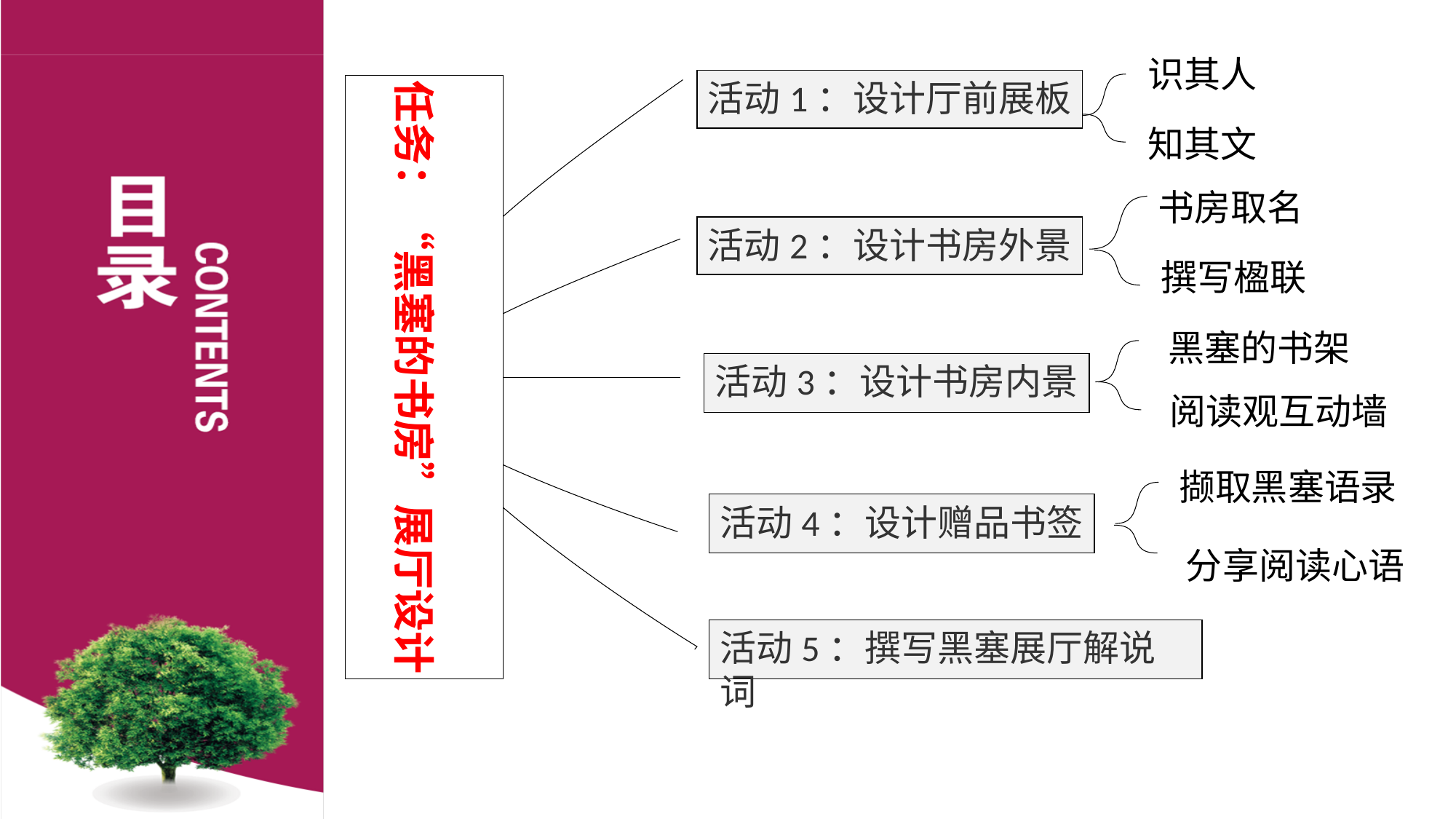

识其人

活动1：设计厅前展板

任务：“黑塞的书房”展厅设计

知其文
书房取名
活动2：设计书房外景

撰写楹联
黑塞的书架
活动3：设计书房内景
阅读观互动墙
撷取黑塞语录
活动4：设计赠品书签
分享阅读心语
活动5：撰写黑塞展厅解说词